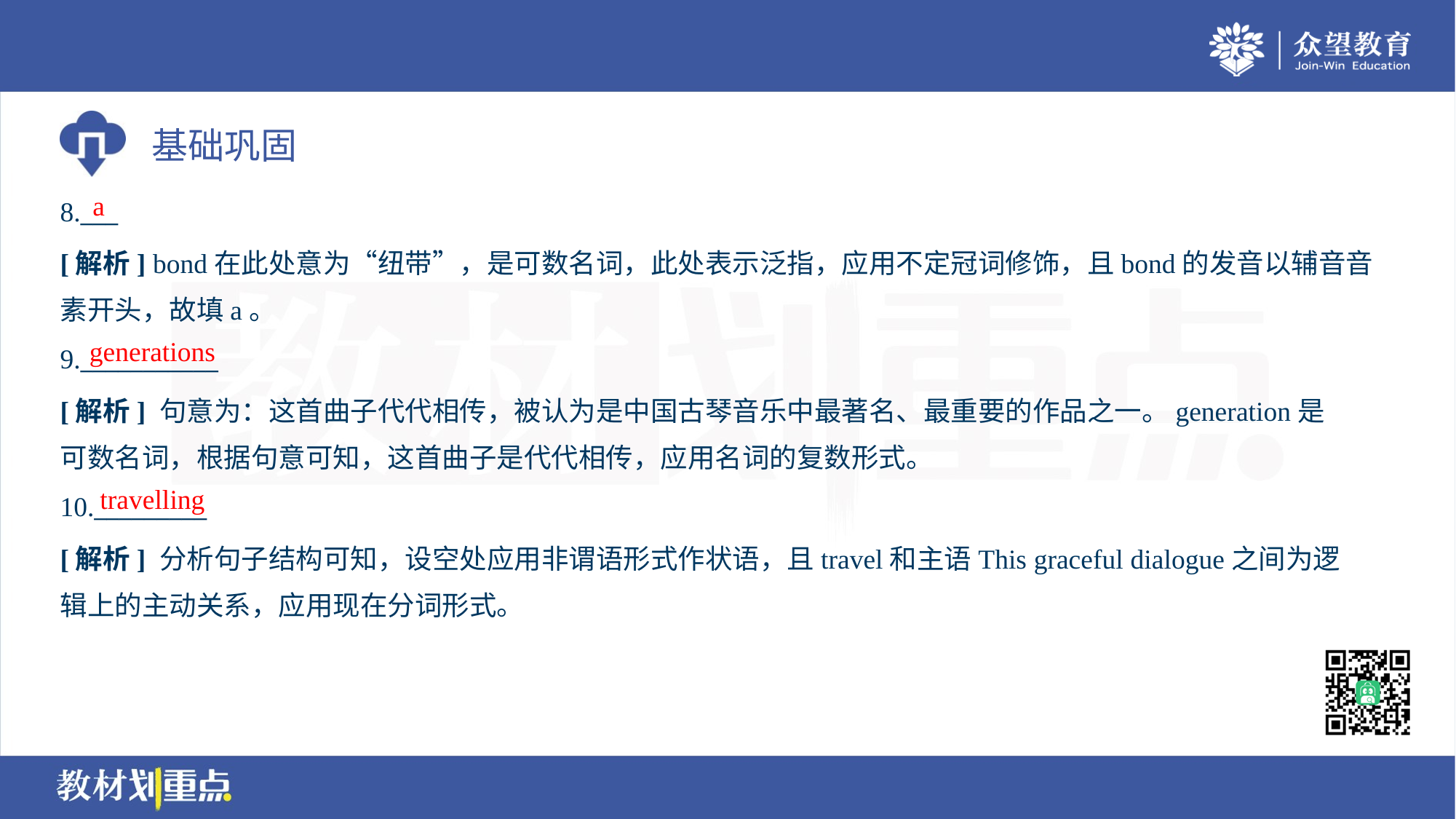

a
8.___
[解析] bond在此处意为“纽带”，是可数名词，此处表示泛指，应用不定冠词修饰，且bond的发音以辅音音
素开头，故填a。
generations
9.___________
[解析] 句意为：这首曲子代代相传，被认为是中国古琴音乐中最著名、最重要的作品之一。generation是
可数名词，根据句意可知，这首曲子是代代相传，应用名词的复数形式。
travelling
10._________
[解析] 分析句子结构可知，设空处应用非谓语形式作状语，且travel和主语This graceful dialogue之间为逻
辑上的主动关系，应用现在分词形式。